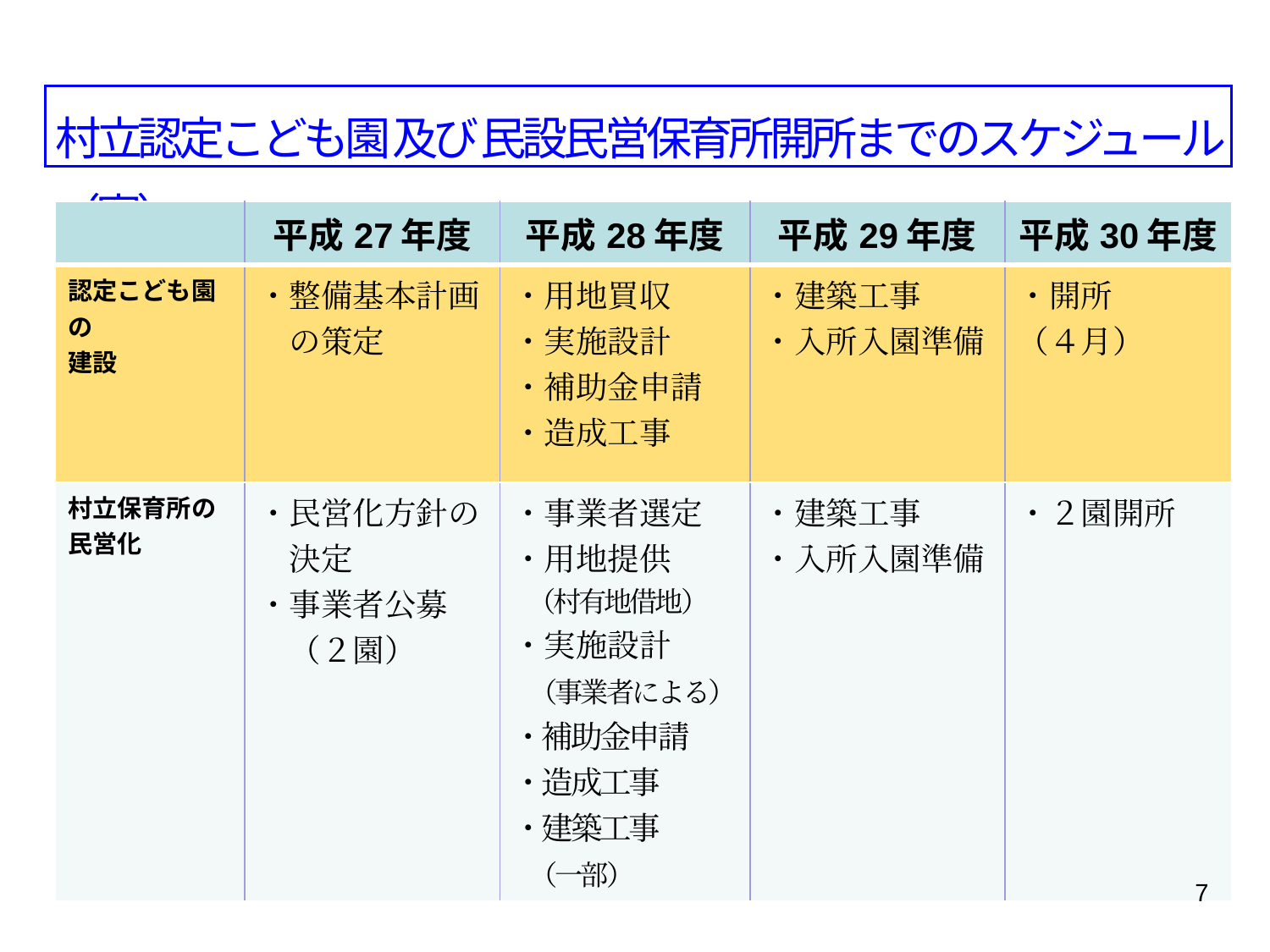

村立認定こども園 及び 民設民営保育所開所までのスケジュール（案）
|  | 平成27年度 | 平成28年度 | 平成29年度 | 平成30年度 |
| --- | --- | --- | --- | --- |
| 認定こども園の 建設 | ・整備基本計画 　の策定 | ・用地買収 ・実施設計 ・補助金申請 ・造成工事 | ・建築工事 ・入所入園準備 | ・開所 （４月） |
| 村立保育所の 民営化 | ・民営化方針の 　決定 ・事業者公募 　（２園） | ・事業者選定 ・用地提供 （村有地借地） ・実施設計 （事業者による） ・補助金申請 ・造成工事 ・建築工事 （一部） | ・建築工事 ・入所入園準備 | ・２園開所 |
7